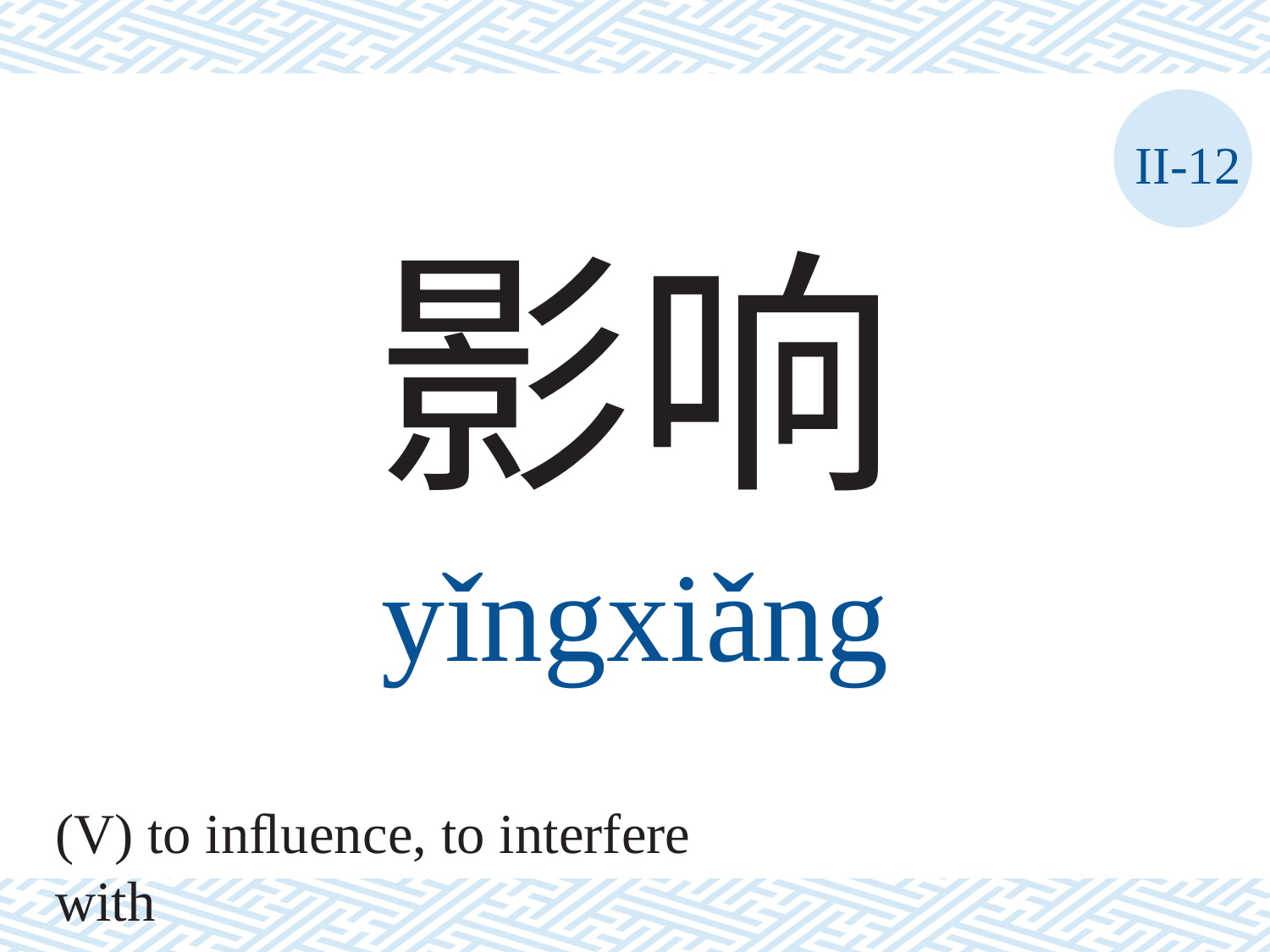

II-12
影响
yǐngxiǎng
(V) to inﬂuence, to interfere with